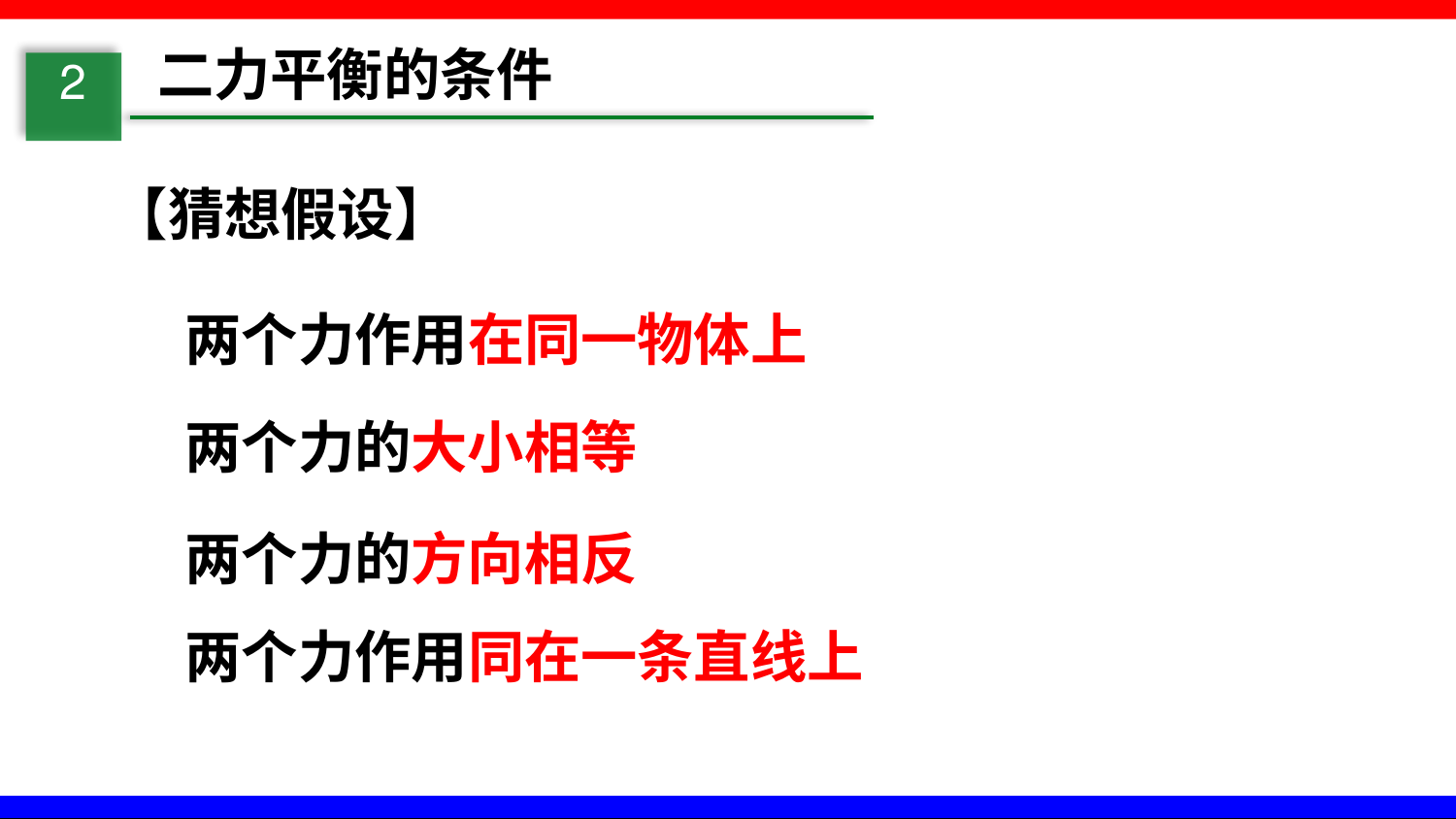

二力平衡的条件
2

【猜想假设】
两个力作用在同一物体上
两个力的大小相等
两个力的方向相反
两个力作用同在一条直线上
实验设计思想：
二力平衡状态：包括静止状态和匀速直线运动状态，实验中以静止状态作为二力平衡的标志，即探究使小车处于静止状态的条件。